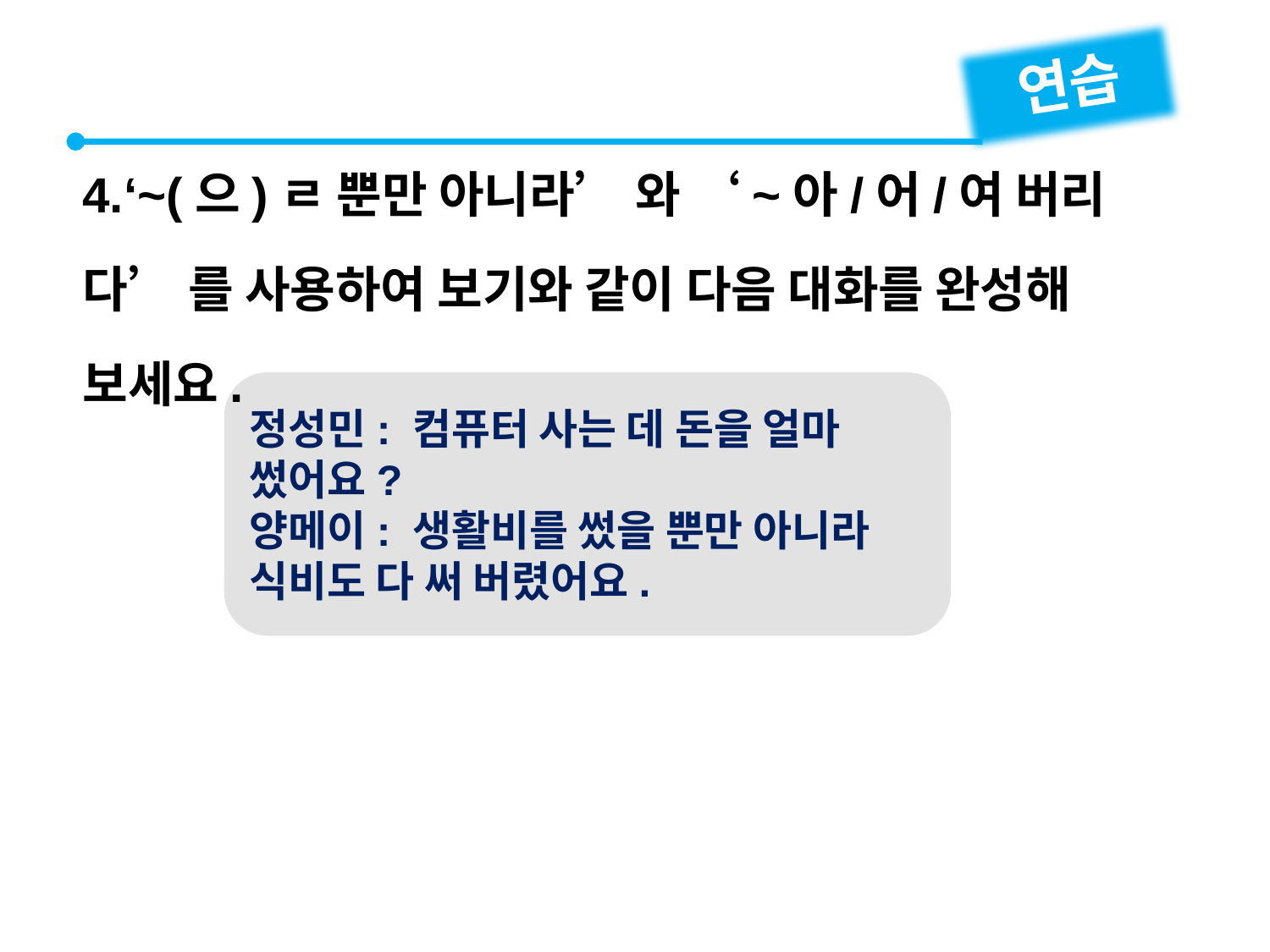

연습
4.‘~(으)ㄹ 뿐만 아니라’ 와 ‘~아/어/여 버리다’ 를 사용하여 보기와 같이 다음 대화를 완성해 보세요.
정성민: 컴퓨터 사는 데 돈을 얼마 썼어요?
양메이: 생활비를 썼을 뿐만 아니라 식비도 다 써 버렸어요.